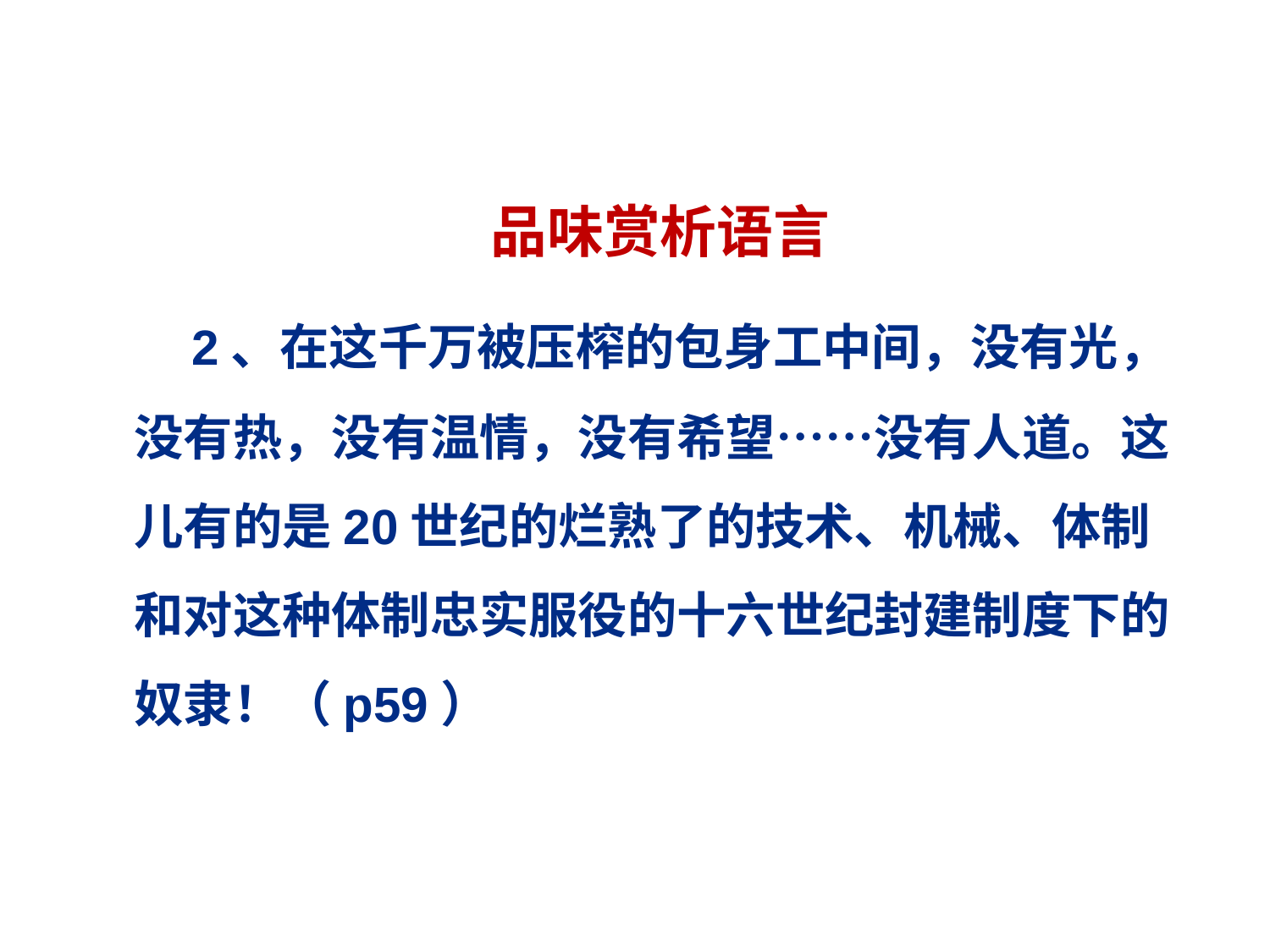

# 品味赏析语言
           2、在这千万被压榨的包身工中间，没有光，没有热，没有温情，没有希望……没有人道。这儿有的是20世纪的烂熟了的技术、机械、体制和对这种体制忠实服役的十六世纪封建制度下的奴隶！（p59）